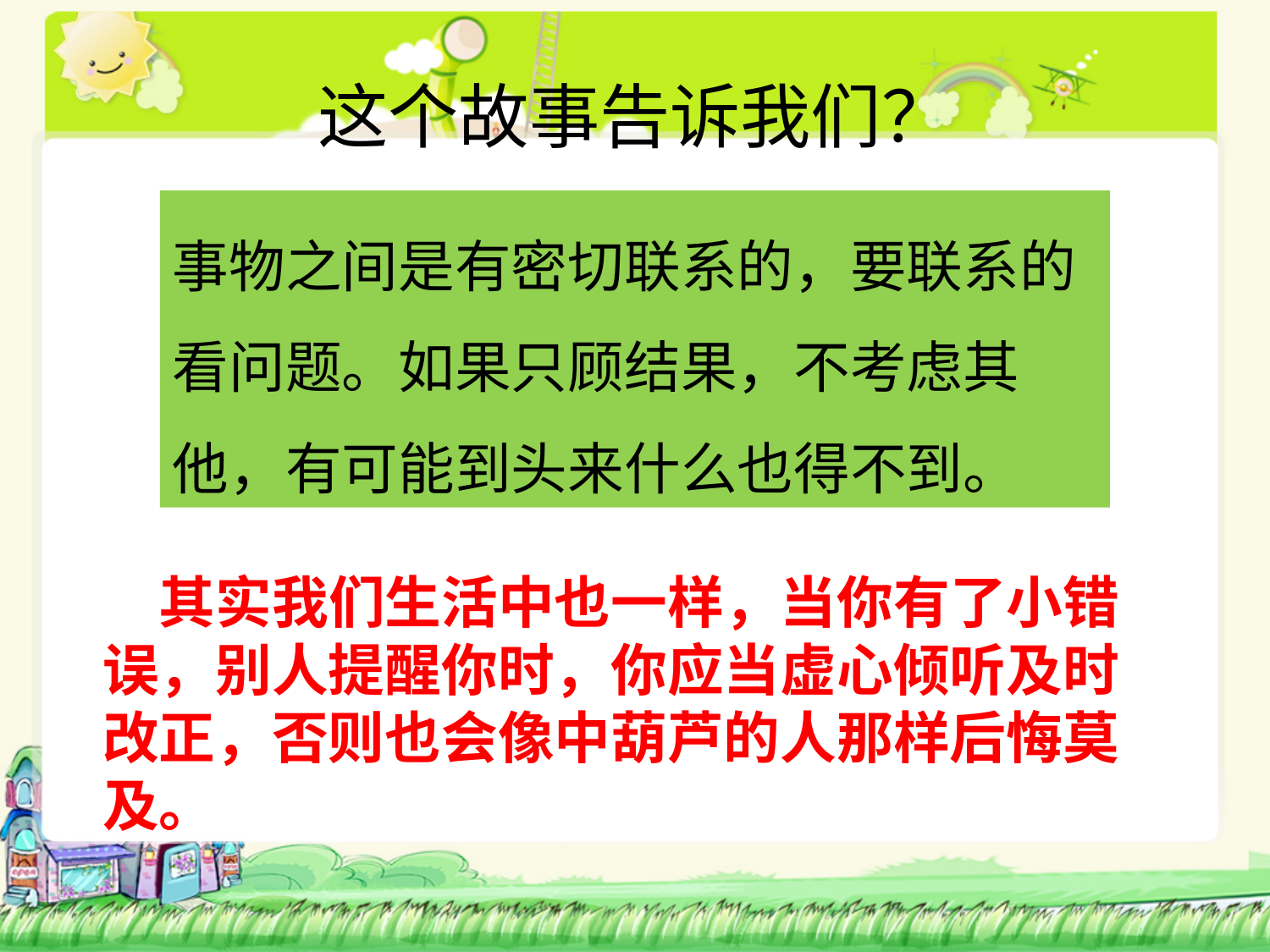

这个故事告诉我们？
事物之间是有密切联系的，要联系的看问题。如果只顾结果，不考虑其他，有可能到头来什么也得不到。
    其实我们生活中也一样，当你有了小错误，别人提醒你时，你应当虚心倾听及时改正，否则也会像中葫芦的人那样后悔莫及。